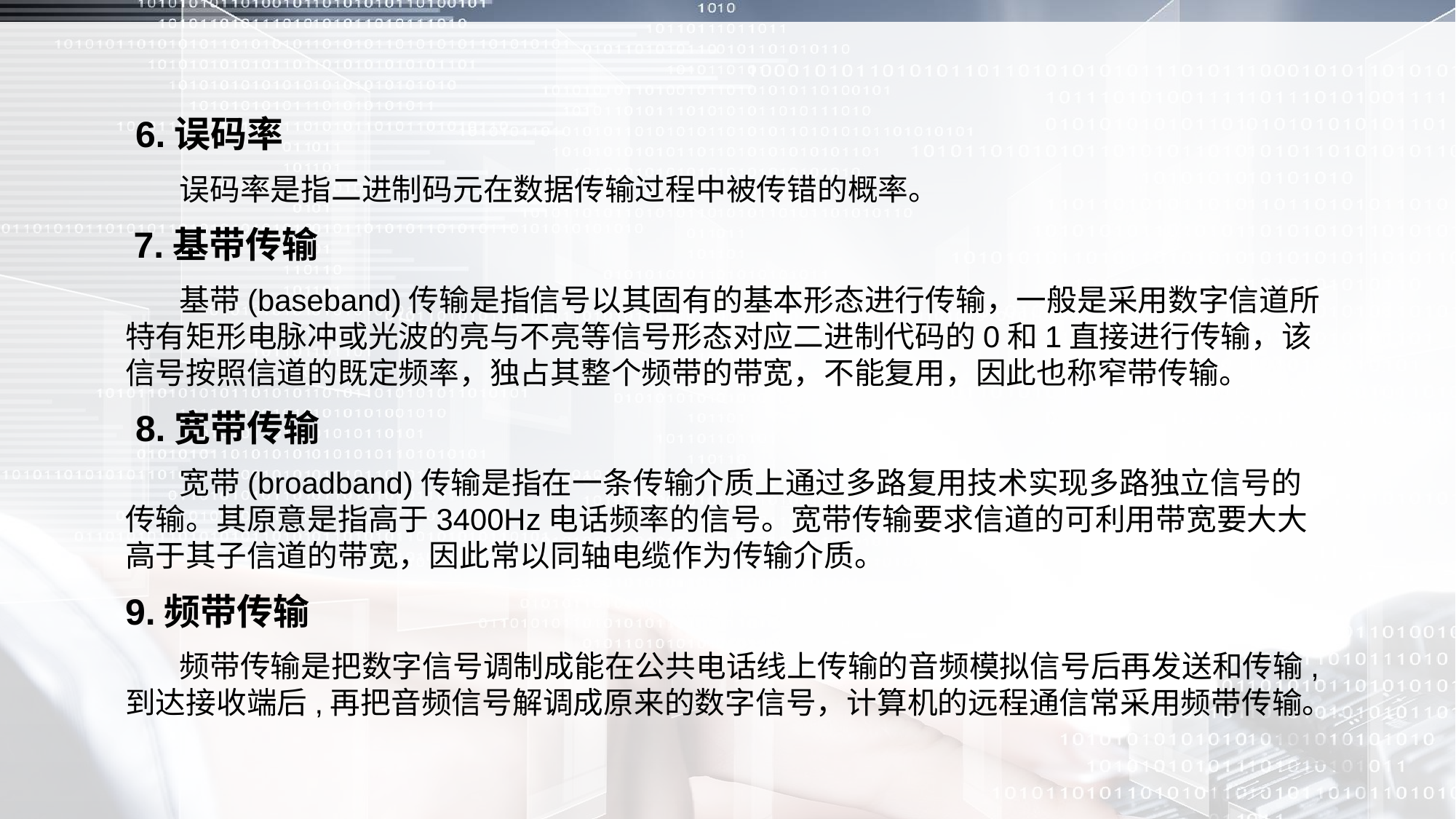

6.误码率
       误码率是指二进制码元在数据传输过程中被传错的概率。
 7.基带传输
       基带(baseband)传输是指信号以其固有的基本形态进行传输，一般是采用数字信道所特有矩形电脉冲或光波的亮与不亮等信号形态对应二进制代码的0和1直接进行传输，该信号按照信道的既定频率，独占其整个频带的带宽，不能复用，因此也称窄带传输。
 8.宽带传输
       宽带(broadband)传输是指在一条传输介质上通过多路复用技术实现多路独立信号的传输。其原意是指高于3400Hz电话频率的信号。宽带传输要求信道的可利用带宽要大大高于其子信道的带宽，因此常以同轴电缆作为传输介质。
9.频带传输
       频带传输是把数字信号调制成能在公共电话线上传输的音频模拟信号后再发送和传输,到达接收端后,再把音频信号解调成原来的数字信号，计算机的远程通信常采用频带传输。